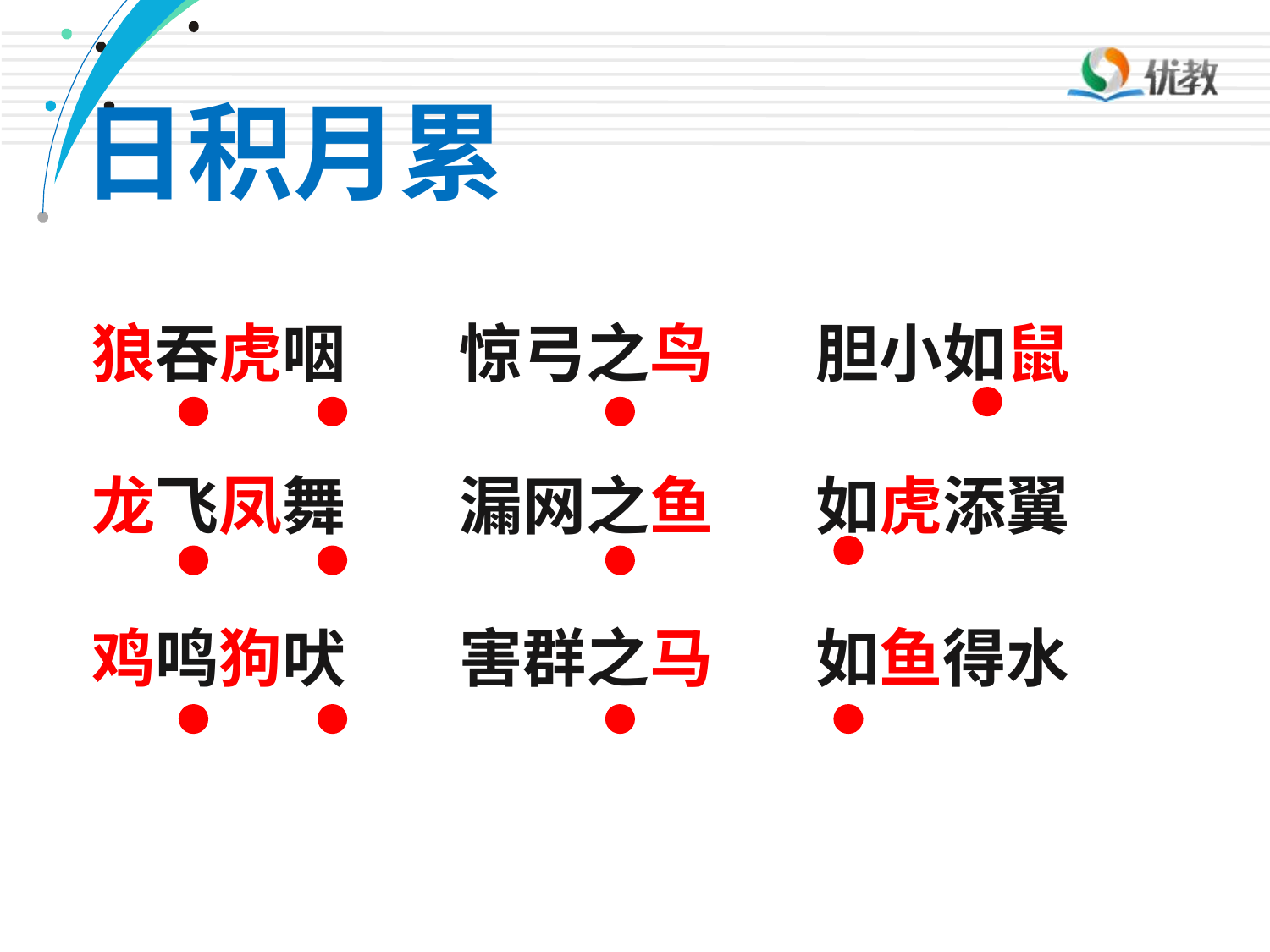

日积月累
狼吞虎咽

龙飞凤舞

鸡鸣狗吠
惊弓之鸟

漏网之鱼

害群之马
胆小如鼠

如虎添翼

如鱼得水